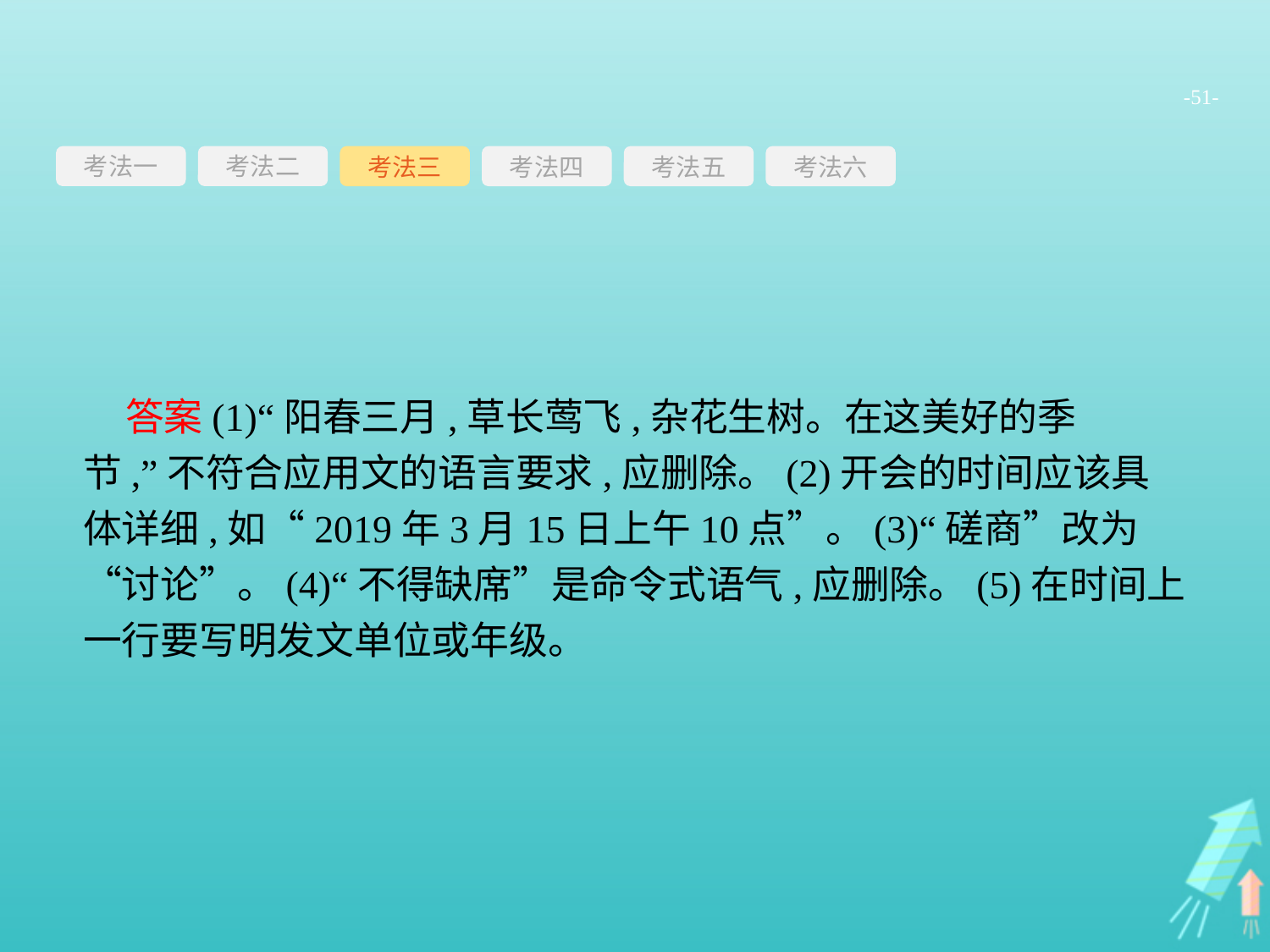

-51-
考法一
考法三
考法四
考法五
考法六
考法二
答案(1)“阳春三月,草长莺飞,杂花生树。在这美好的季节,”不符合应用文的语言要求,应删除。(2)开会的时间应该具体详细,如“2019年3月15日上午10点”。(3)“磋商”改为“讨论”。(4)“不得缺席”是命令式语气,应删除。(5)在时间上一行要写明发文单位或年级。